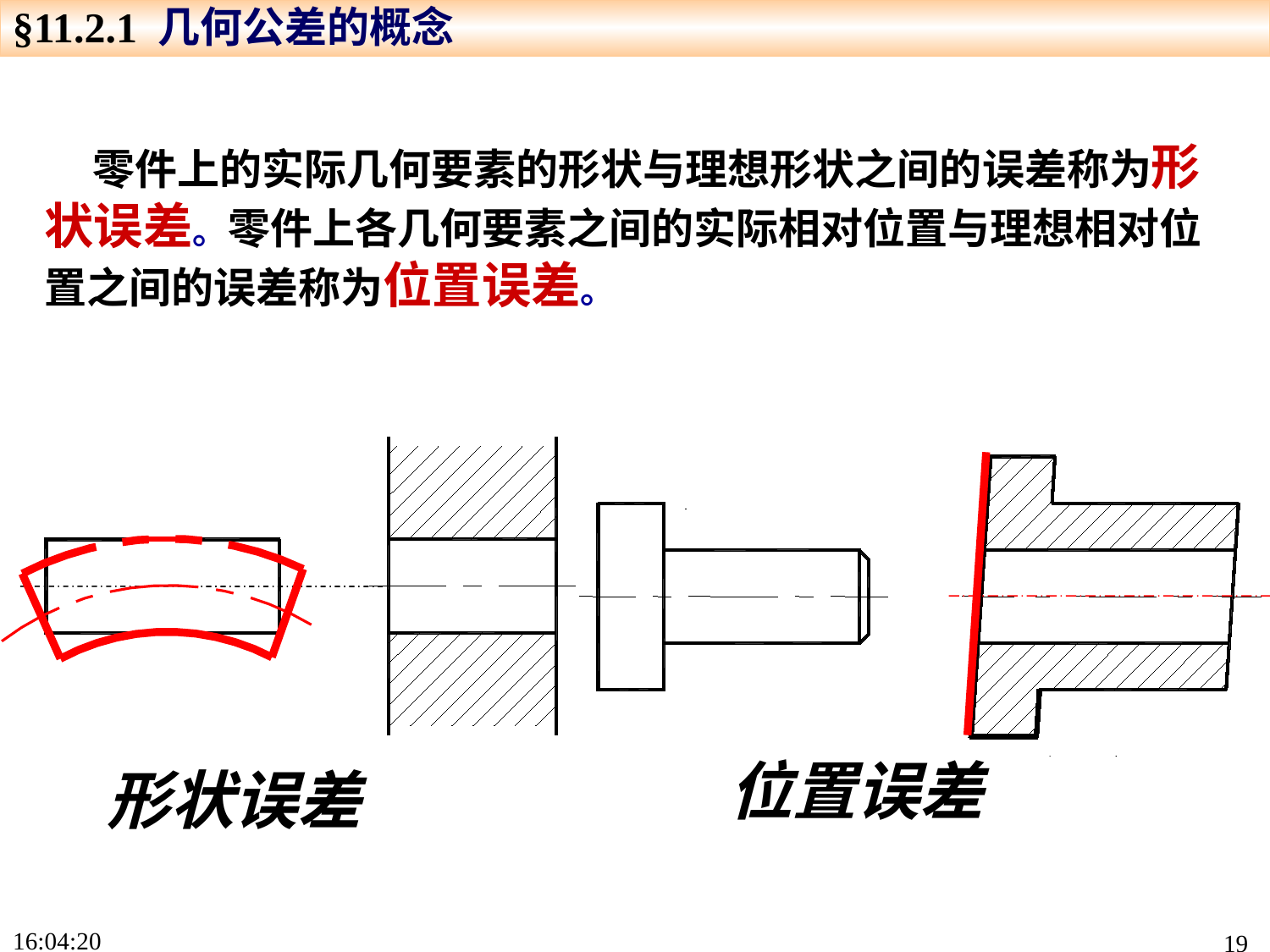

§11.2.1 几何公差的概念
    零件上的实际几何要素的形状与理想形状之间的误差称为形状误差。零件上各几何要素之间的实际相对位置与理想相对位置之间的误差称为位置误差。

位置误差
形状误差
16:04:20
19